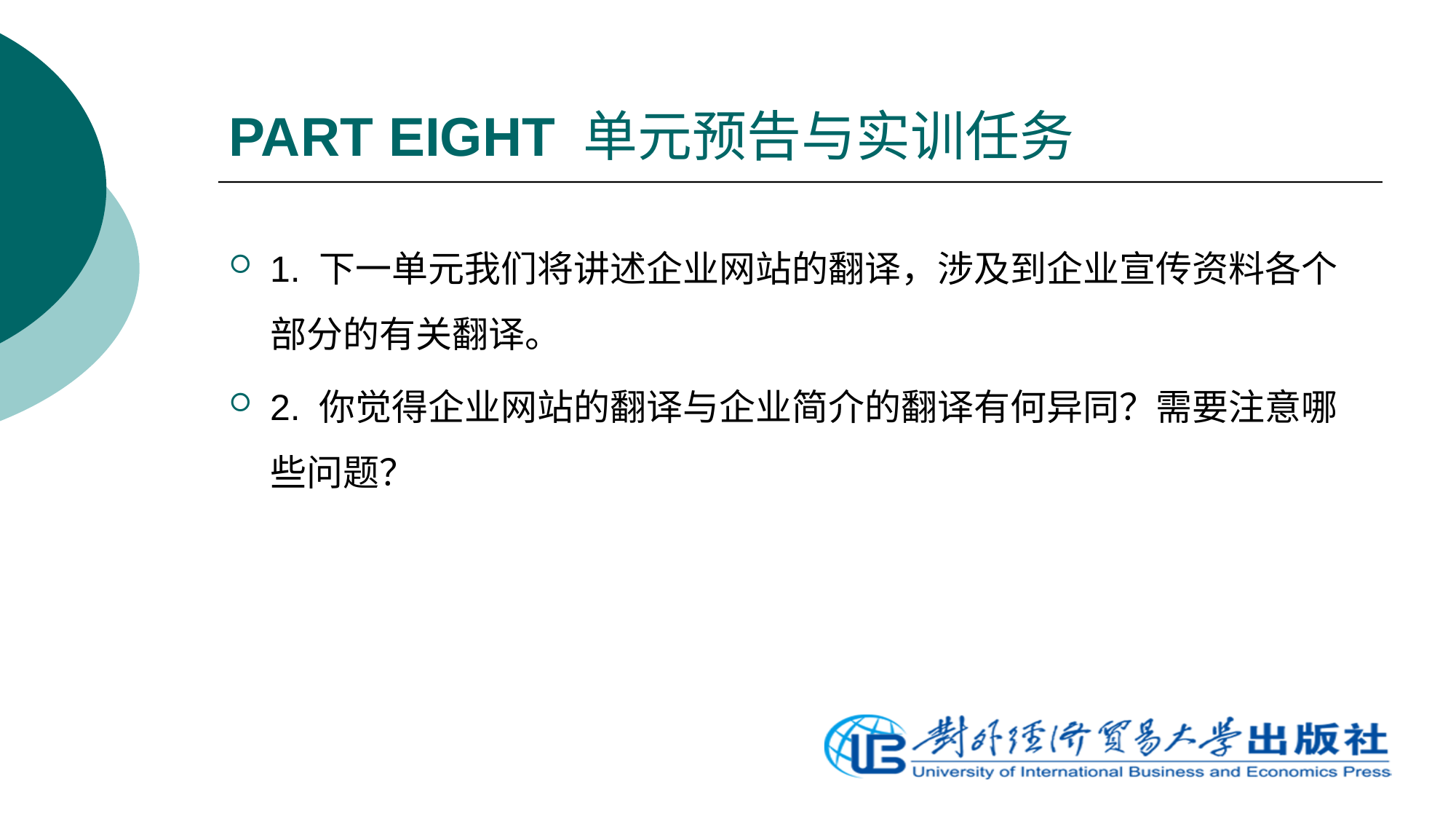

# PART EIGHT 单元预告与实训任务
1. 下一单元我们将讲述企业网站的翻译，涉及到企业宣传资料各个部分的有关翻译。
2. 你觉得企业网站的翻译与企业简介的翻译有何异同？需要注意哪些问题？